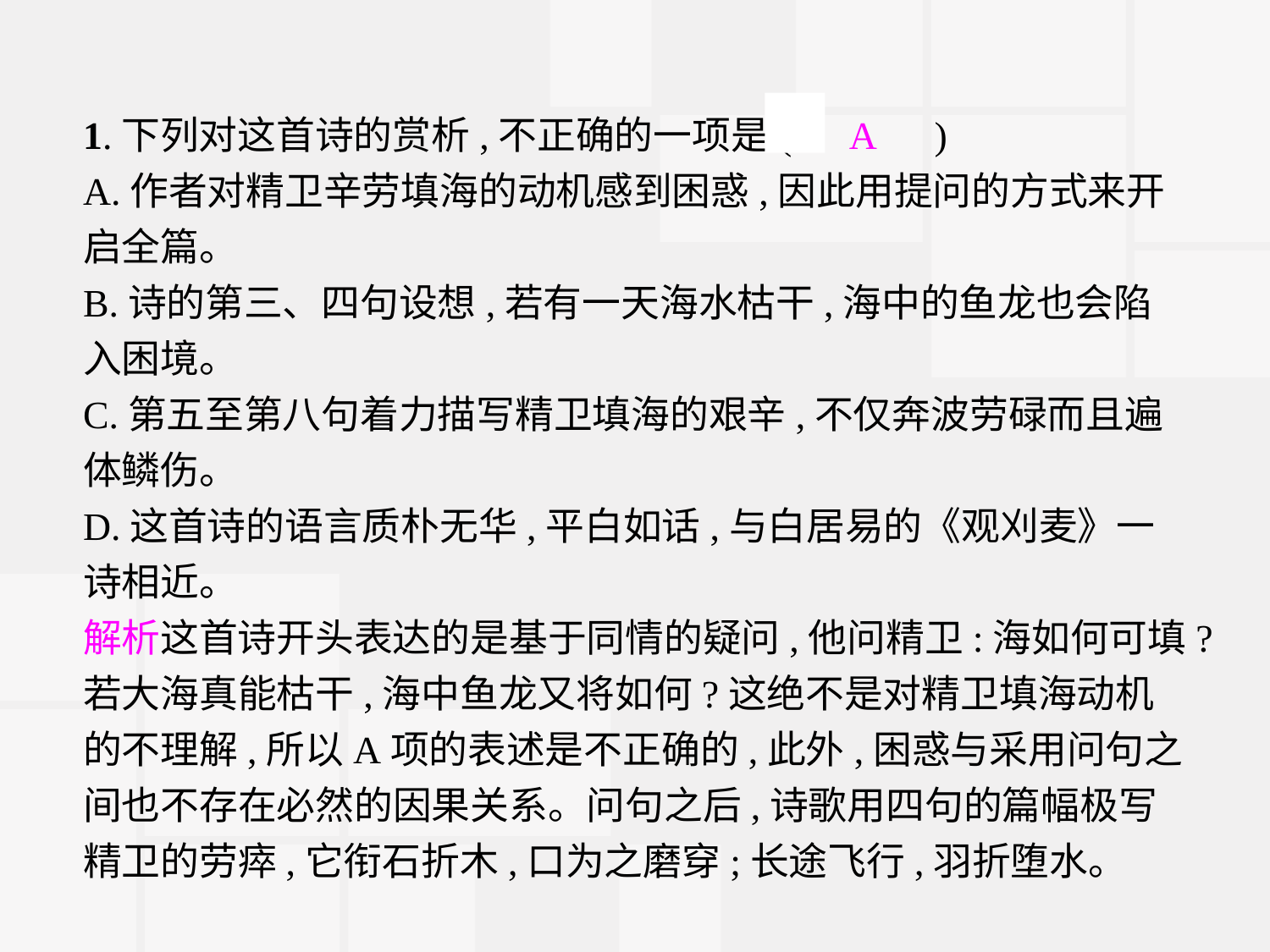

1.下列对这首诗的赏析,不正确的一项是(　A　)
A.作者对精卫辛劳填海的动机感到困惑,因此用提问的方式来开启全篇。
B.诗的第三、四句设想,若有一天海水枯干,海中的鱼龙也会陷入困境。
C.第五至第八句着力描写精卫填海的艰辛,不仅奔波劳碌而且遍体鳞伤。
D.这首诗的语言质朴无华,平白如话,与白居易的《观刈麦》一诗相近。
解析这首诗开头表达的是基于同情的疑问,他问精卫:海如何可填?若大海真能枯干,海中鱼龙又将如何?这绝不是对精卫填海动机的不理解,所以A项的表述是不正确的,此外,困惑与采用问句之间也不存在必然的因果关系。问句之后,诗歌用四句的篇幅极写精卫的劳瘁,它衔石折木,口为之磨穿;长途飞行,羽折堕水。